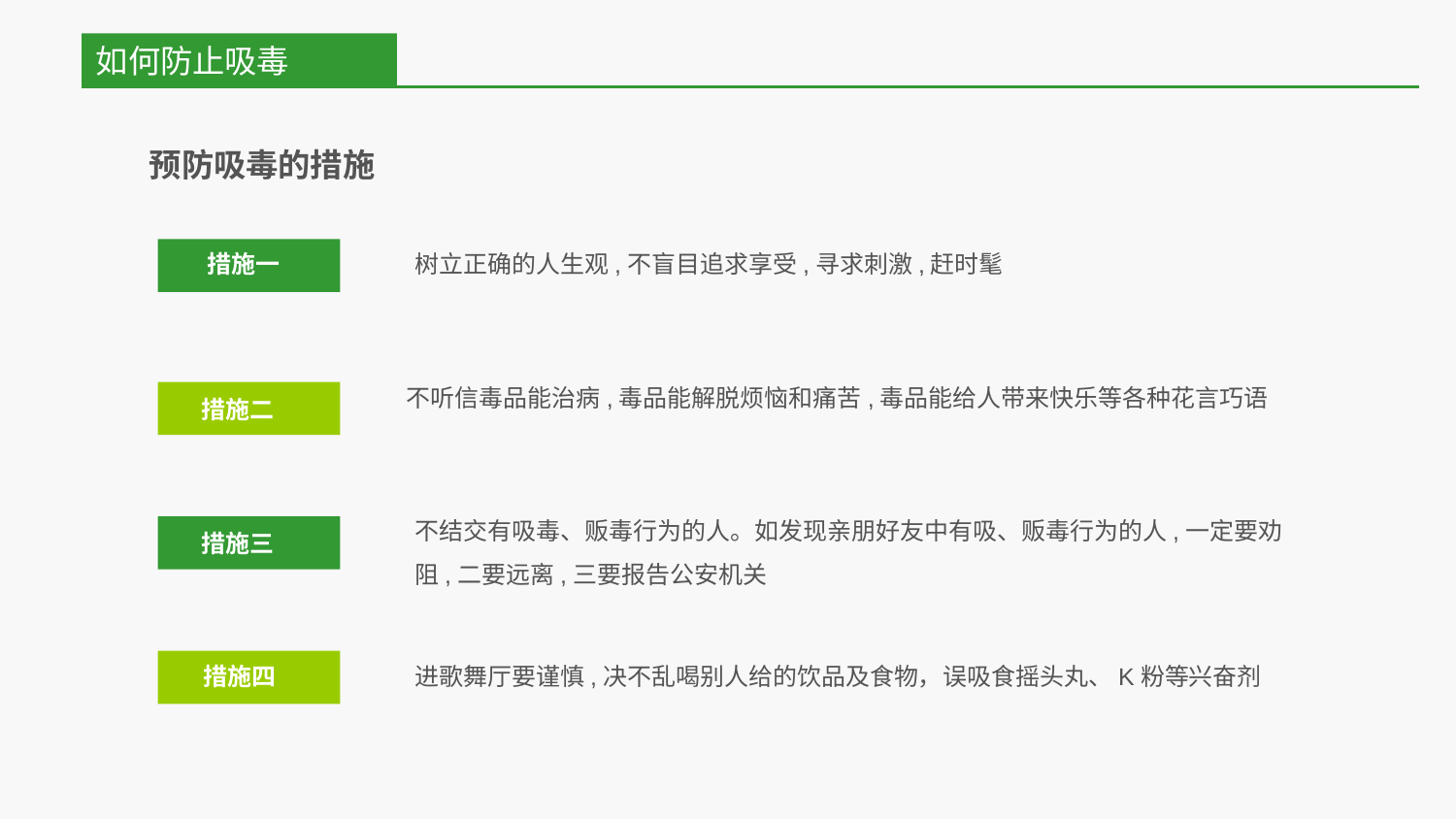

如何防止吸毒
预防吸毒的措施
措施一

树立正确的人生观,不盲目追求享受,寻求刺激,赶时髦
不听信毒品能治病,毒品能解脱烦恼和痛苦,毒品能给人带来快乐等各种花言巧语
措施二

不结交有吸毒、贩毒行为的人。如发现亲朋好友中有吸、贩毒行为的人,一定要劝阻,二要远离,三要报告公安机关
措施三

进歌舞厅要谨慎,决不乱喝别人给的饮品及食物，误吸食摇头丸、K粉等兴奋剂
措施四